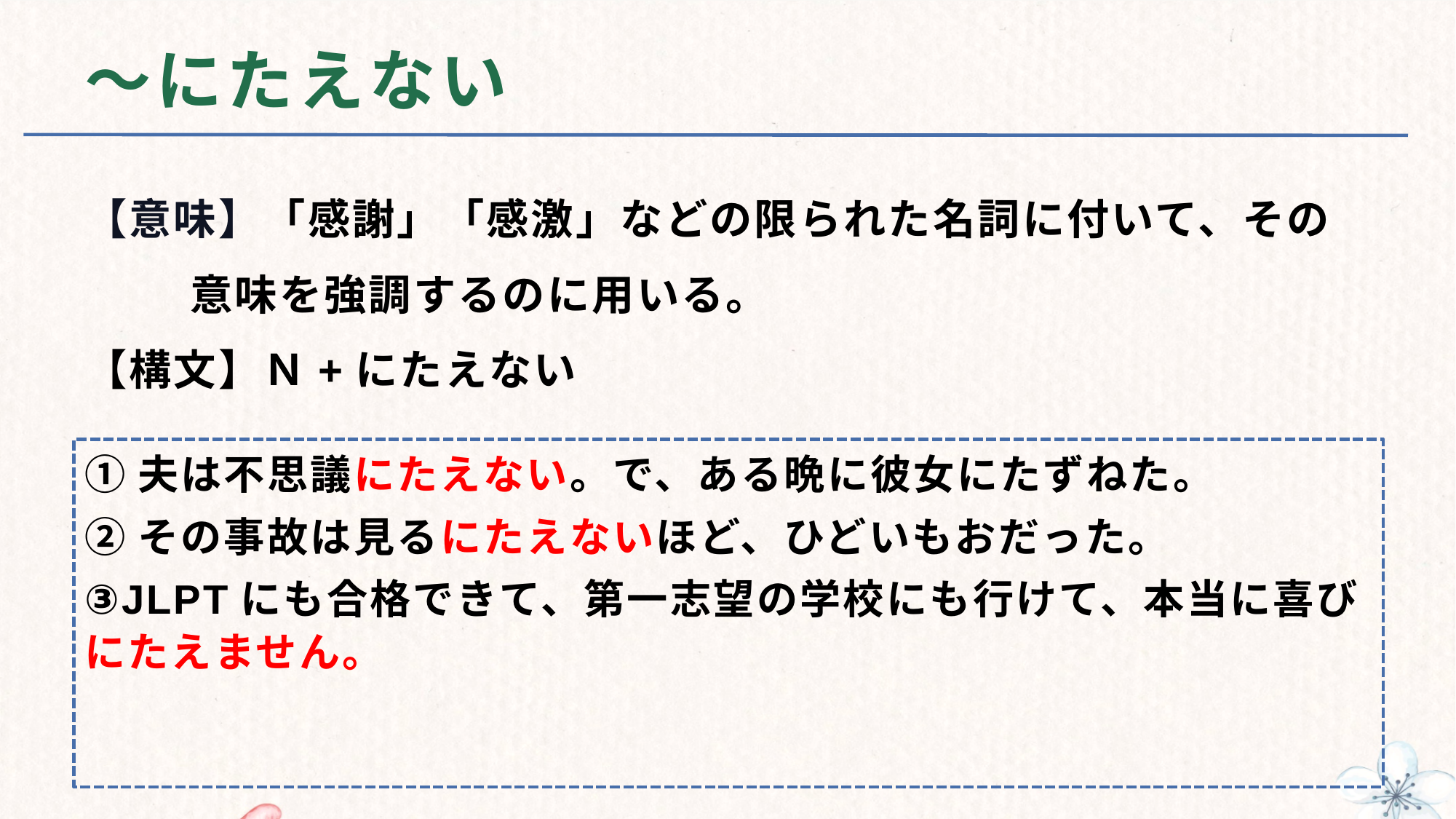

# ～にたえない
【意味】「感謝」「感激」などの限られた名詞に付いて、その
        意味を強調するのに用いる。
【構文】Ｎ+にたえない
①夫は不思議にたえない。で、ある晩に彼女にたずねた。
②その事故は見るにたえないほど、ひどいもおだった。
③JLPTにも合格できて、第一志望の学校にも行けて、本当に喜びにたえません。